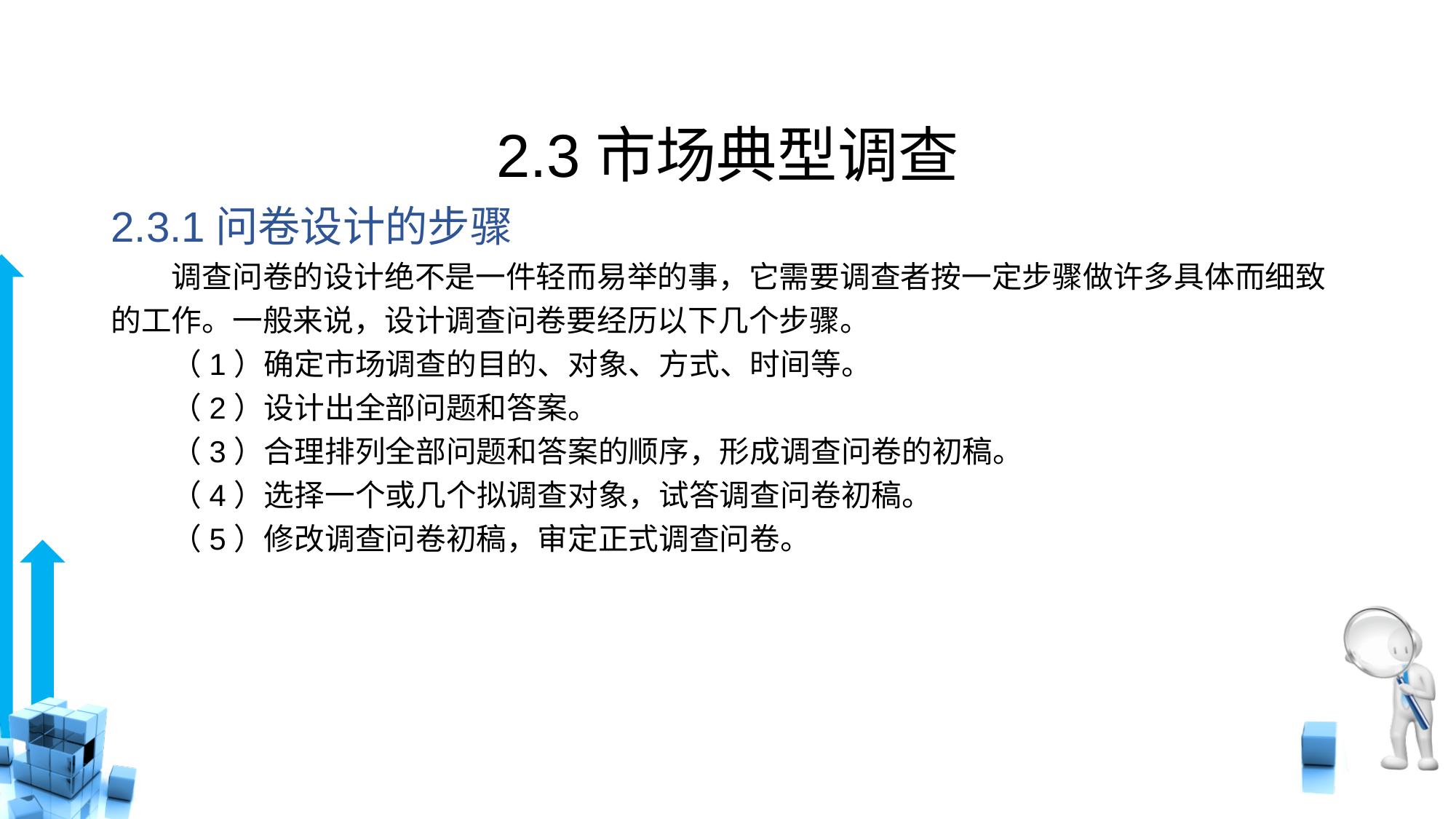

# 2.3市场典型调查
2.3.1问卷设计的步骤
　　调查问卷的设计绝不是一件轻而易举的事，它需要调查者按一定步骤做许多具体而细致的工作。一般来说，设计调查问卷要经历以下几个步骤。
　　（1）确定市场调查的目的、对象、方式、时间等。
　　（2）设计出全部问题和答案。
　　（3）合理排列全部问题和答案的顺序，形成调查问卷的初稿。
　　（4）选择一个或几个拟调查对象，试答调查问卷初稿。
　　（5）修改调查问卷初稿，审定正式调查问卷。